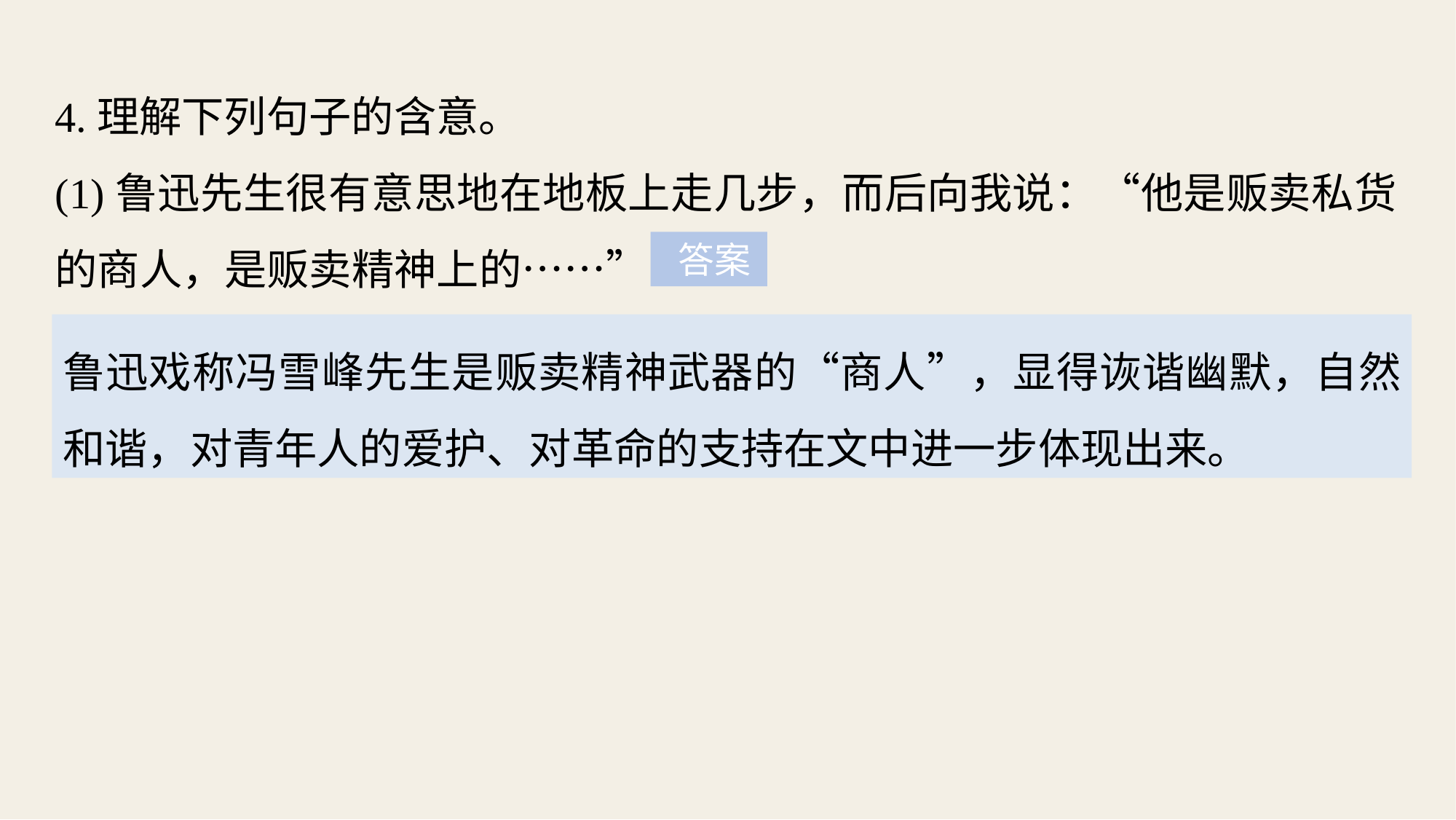

4.理解下列句子的含意。
(1)鲁迅先生很有意思地在地板上走几步，而后向我说：“他是贩卖私货的商人，是贩卖精神上的……”
 答案
鲁迅戏称冯雪峰先生是贩卖精神武器的“商人”，显得诙谐幽默，自然和谐，对青年人的爱护、对革命的支持在文中进一步体现出来。